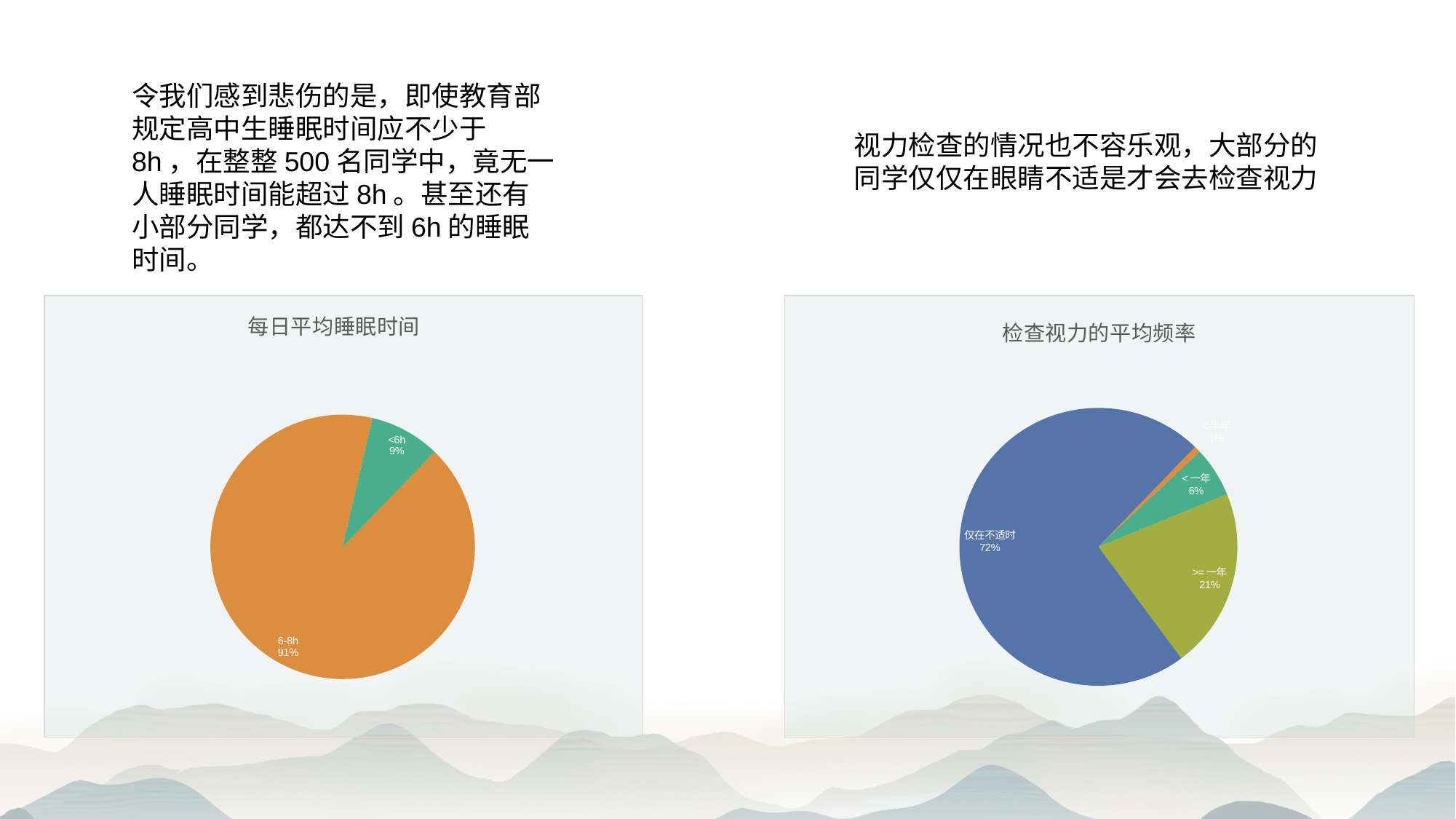

令我们感到悲伤的是，即使教育部规定高中生睡眠时间应不少于8h，在整整500名同学中，竟无一人睡眠时间能超过8h。甚至还有小部分同学，都达不到6h的睡眠时间。
视力检查的情况也不容乐观，大部分的同学仅仅在眼睛不适是才会去检查视力

### Chart: 检查视力的平均频率

| Category | 是否近视 |
|---|---|
| <半年 | 0.8 |
| <一年 | 5.8 |
| >=一年 | 21.0 |
| 仅在不适时 | 72.4 |

### Chart: 每日平均睡眠时间

| Category | 长时间用眼所做的事 |
|---|---|
| 6-8h | 91.4 |
| <6h | 8.6 |
|  | None |
|  | None |